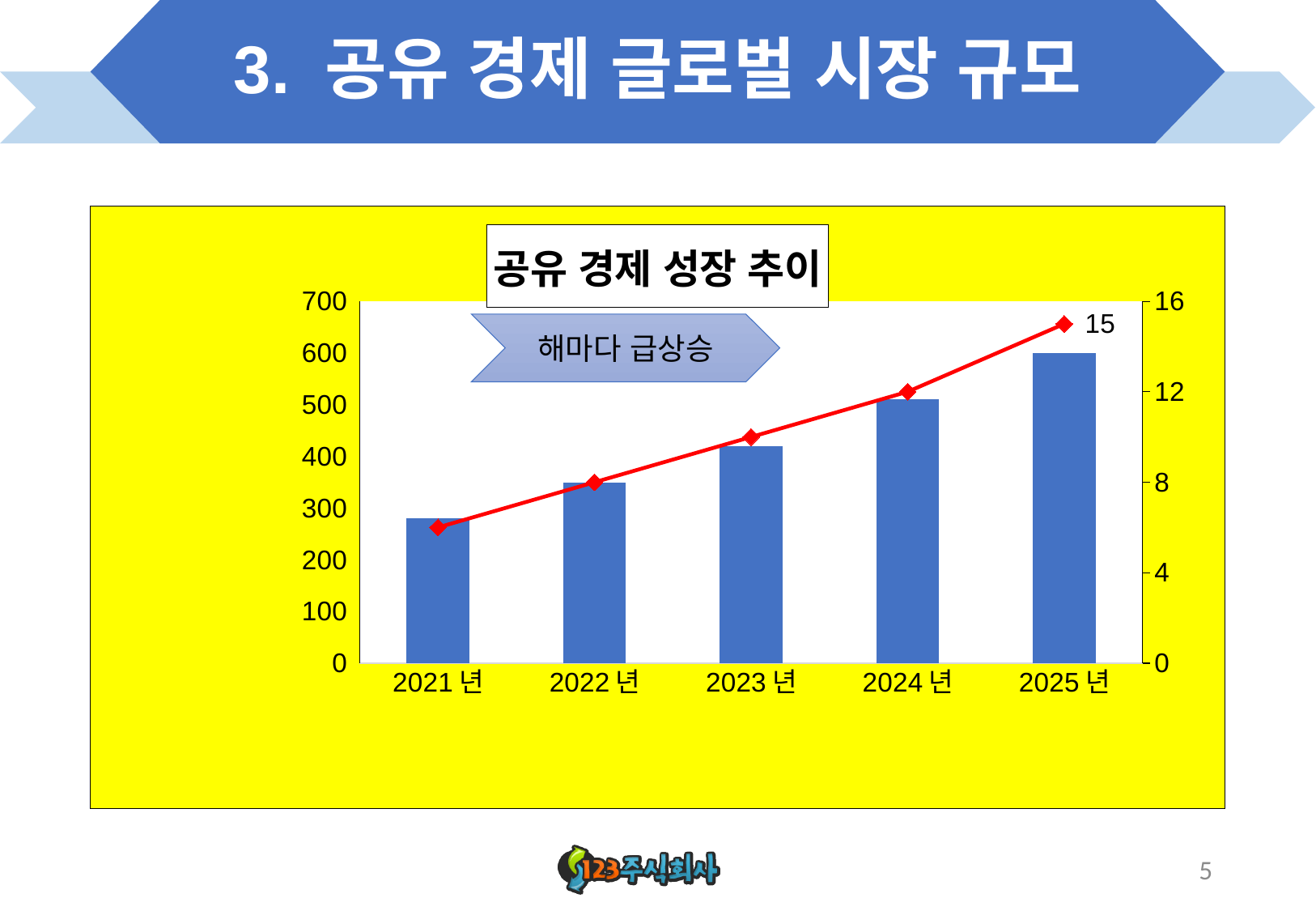

# 3. 공유 경제 글로벌 시장 규모

### Chart: 공유 경제 성장 추이

| Category | 시장 규모(조 원) | 이용자 수(억 명) |
|---|---|---|
| 2021년 | 280.0 | 6.0 |
| 2022년 | 350.0 | 8.0 |
| 2023년 | 420.0 | 10.0 |
| 2024년 | 510.0 | 12.0 |
| 2025년 | 600.0 | 15.0 |
해마다 급상승
5